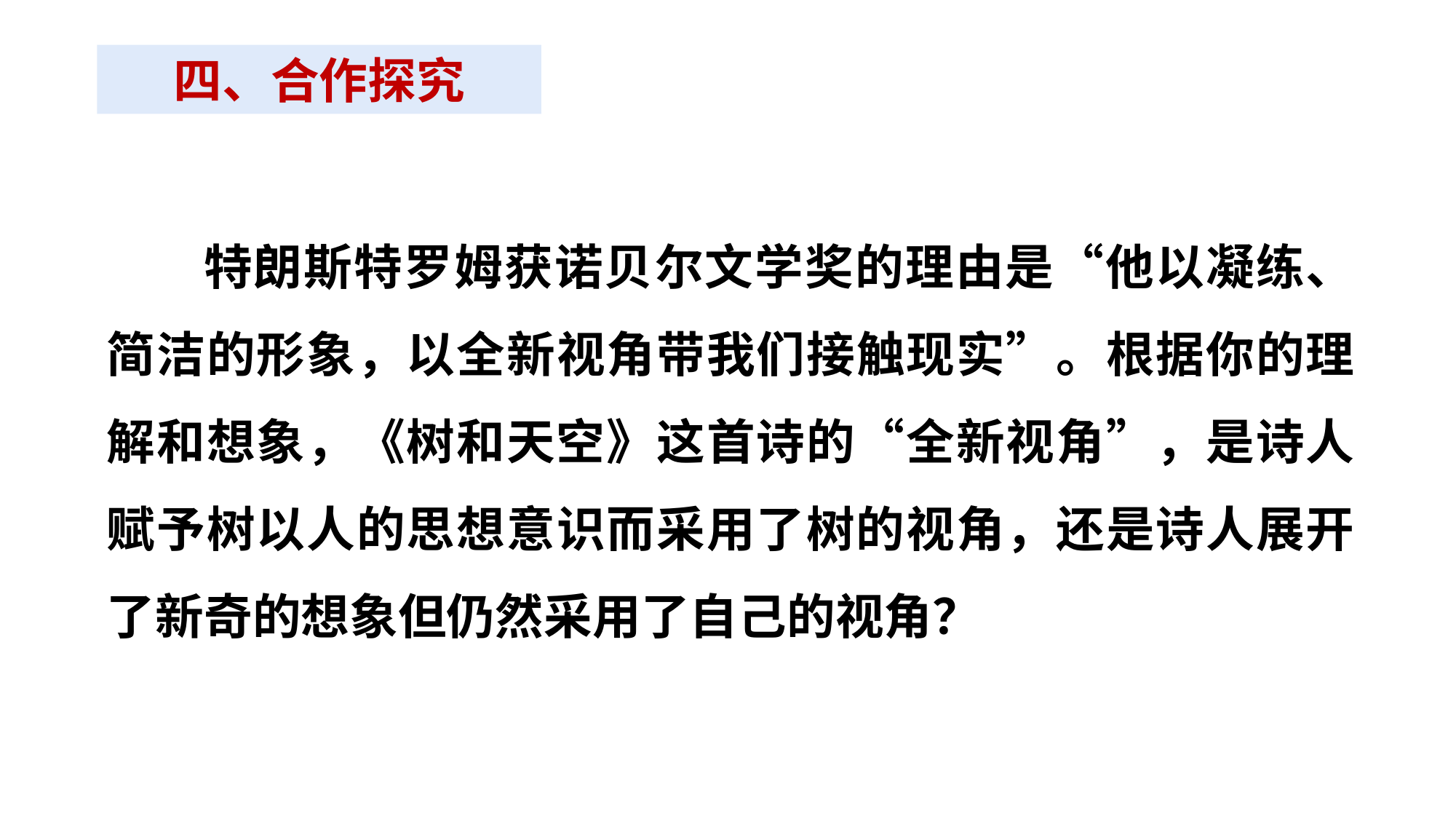

四、合作探究
特朗斯特罗姆获诺贝尔文学奖的理由是“他以凝练、简洁的形象，以全新视角带我们接触现实”。根据你的理解和想象，《树和天空》这首诗的“全新视角”，是诗人赋予树以人的思想意识而采用了树的视角，还是诗人展开了新奇的想象但仍然采用了自己的视角？